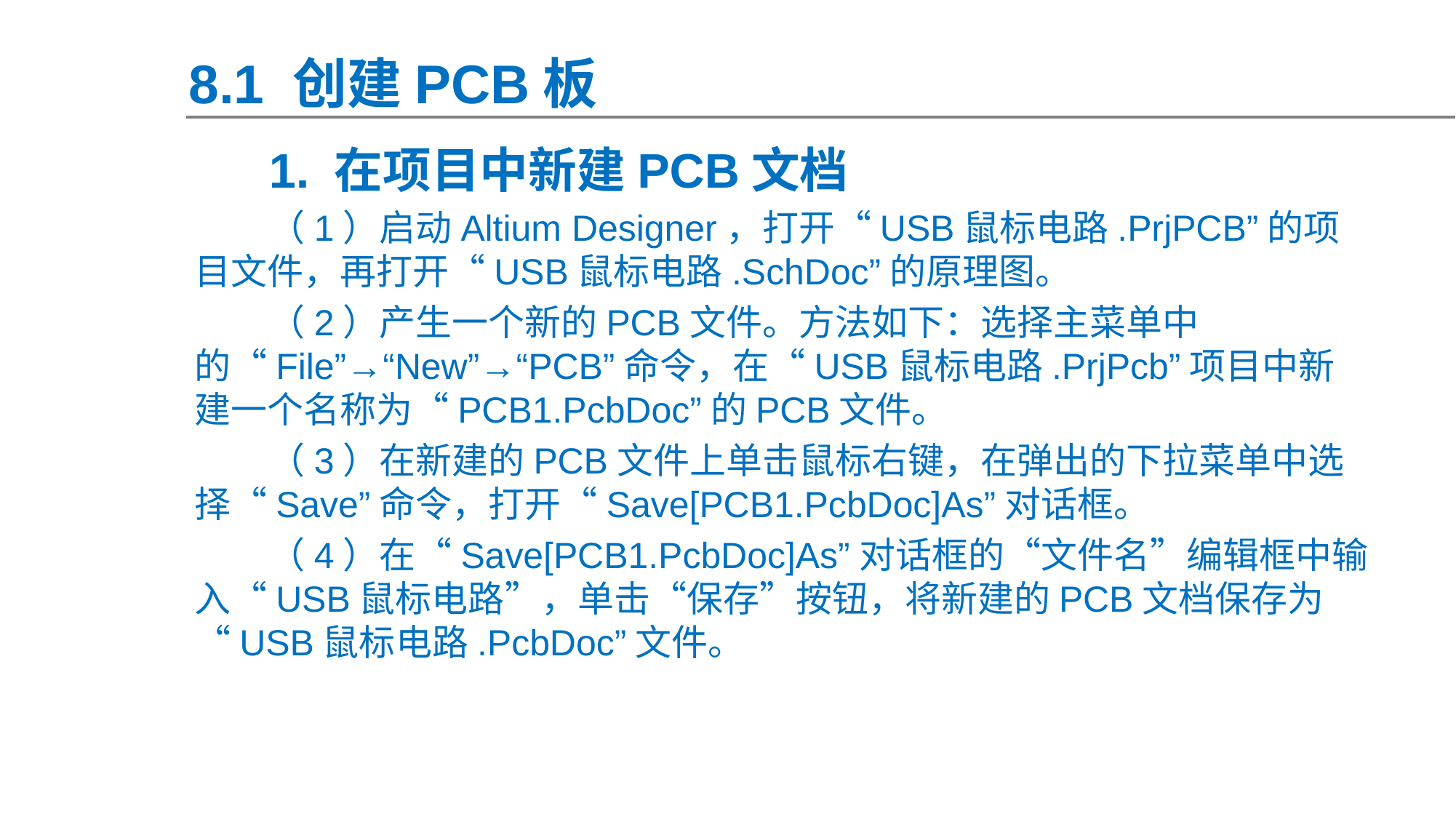

8.1 创建PCB板
1. 在项目中新建PCB文档
（1）启动Altium Designer，打开“USB鼠标电路.PrjPCB”的项目文件，再打开“USB鼠标电路.SchDoc”的原理图。
（2）产生一个新的PCB文件。方法如下：选择主菜单中的“File”→“New”→“PCB”命令，在“USB鼠标电路.PrjPcb”项目中新建一个名称为“PCB1.PcbDoc”的PCB文件。
（3）在新建的PCB文件上单击鼠标右键，在弹出的下拉菜单中选择“Save”命令，打开“Save[PCB1.PcbDoc]As”对话框。
（4）在“Save[PCB1.PcbDoc]As”对话框的“文件名”编辑框中输入“USB鼠标电路”，单击“保存”按钮，将新建的PCB文档保存为“USB鼠标电路.PcbDoc”文件。